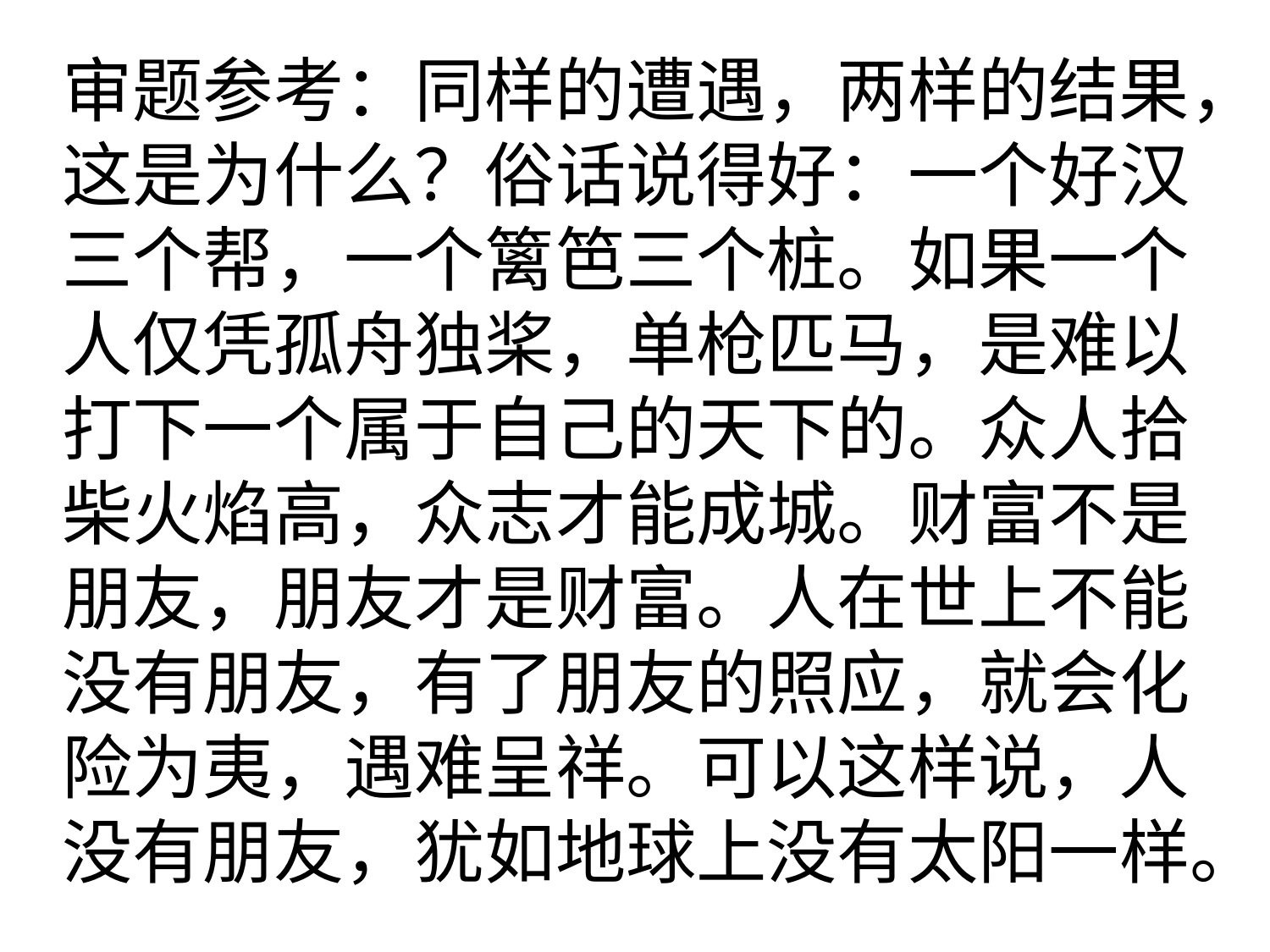

审题参考：同样的遭遇，两样的结果，这是为什么？俗话说得好：一个好汉三个帮，一个篱笆三个桩。如果一个人仅凭孤舟独桨，单枪匹马，是难以打下一个属于自己的天下的。众人拾柴火焰高，众志才能成城。财富不是朋友，朋友才是财富。人在世上不能没有朋友，有了朋友的照应，就会化险为夷，遇难呈祥。可以这样说，人没有朋友，犹如地球上没有太阳一样。